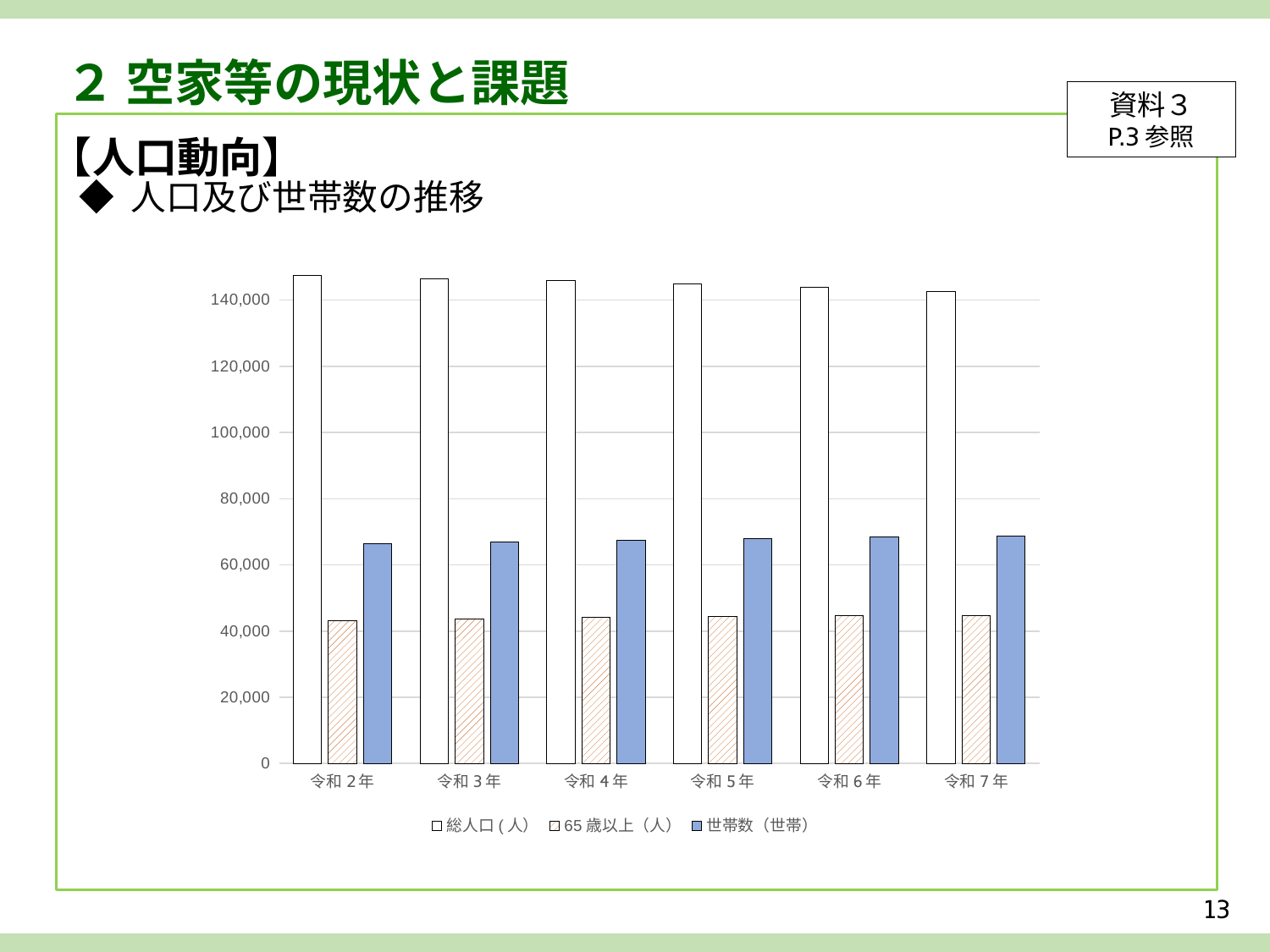

２ 空家等の現状と課題
資料３
P.3参照
【人口動向】

◆ 人口及び世帯数の推移

### Chart

| Category | 総人口(人） | 65歳以上（人） | 世帯数（世帯） |
|---|---|---|---|
| 令和2年 | 147312.0 | 43177.0 | 66418.0 |
| 令和3年 | 146419.0 | 43724.0 | 66873.0 |
| 令和4年 | 145830.0 | 44056.0 | 67496.0 |
| 令和5年 | 144945.0 | 44343.0 | 67945.0 |
| 令和6年 | 143769.0 | 44564.0 | 68395.0 |
| 令和7年 | 142456.0 | 44602.0 | 68775.0 |
13